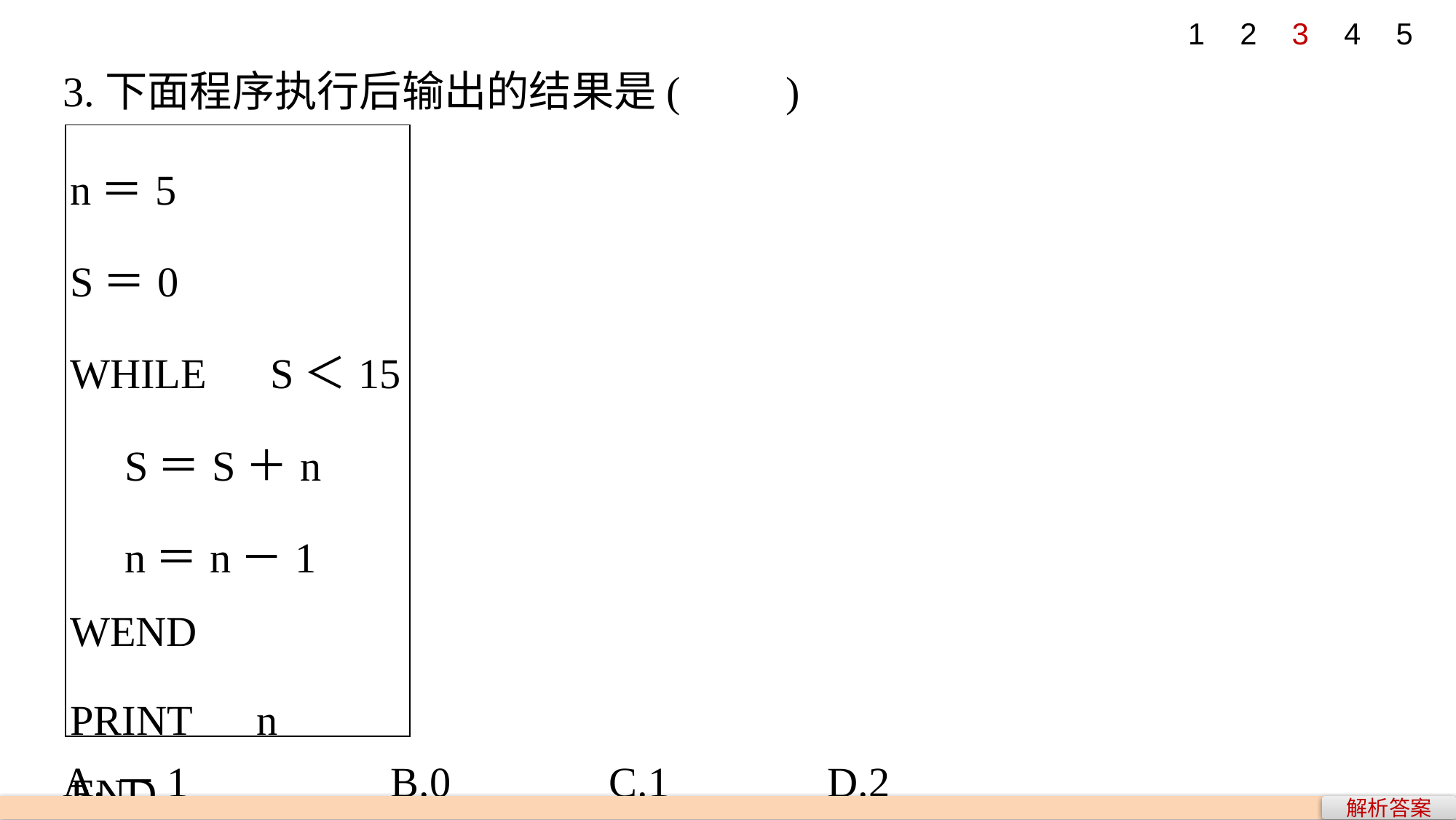

1
2
3
4
5
3.下面程序执行后输出的结果是(　　)
| n＝5 S＝0 WHILE　S＜15 　S＝S＋n 　n＝n－1 WEND PRINT　n END |
| --- |
A.－1  		B.0  		C.1  		D.2
解析答案